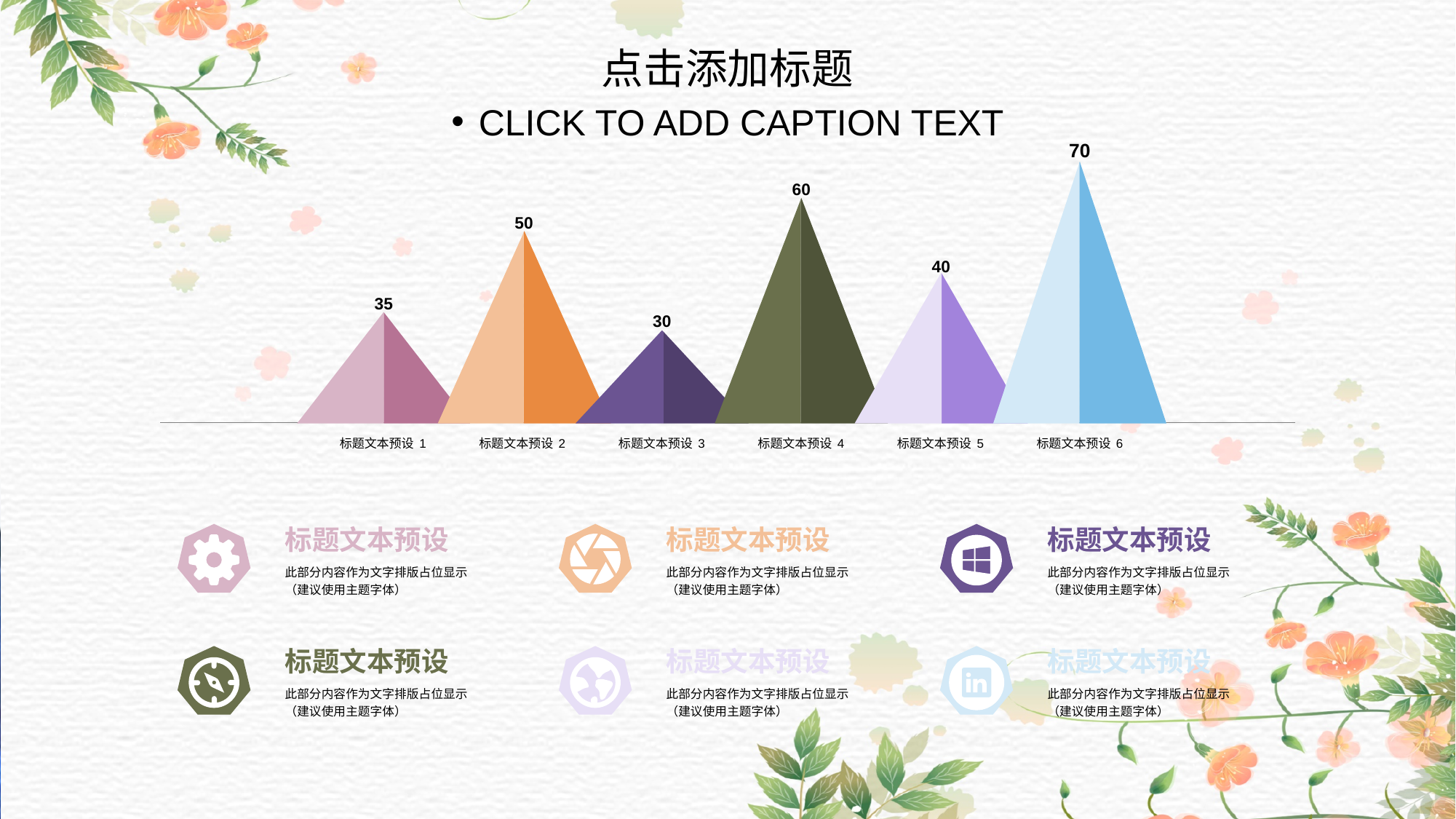

点击添加标题
CLICK TO ADD CAPTION TEXT
70

60

50

40

35
30

标题文本预设 1
标题文本预设 2
标题文本预设 3
标题文本预设 4
标题文本预设 5
标题文本预设 6
标题文本预设
此部分内容作为文字排版占位显示
（建议使用主题字体）
标题文本预设
此部分内容作为文字排版占位显示
（建议使用主题字体）
标题文本预设
此部分内容作为文字排版占位显示
（建议使用主题字体）

标题文本预设
此部分内容作为文字排版占位显示
（建议使用主题字体）
标题文本预设
此部分内容作为文字排版占位显示
（建议使用主题字体）
标题文本预设
此部分内容作为文字排版占位显示
（建议使用主题字体）